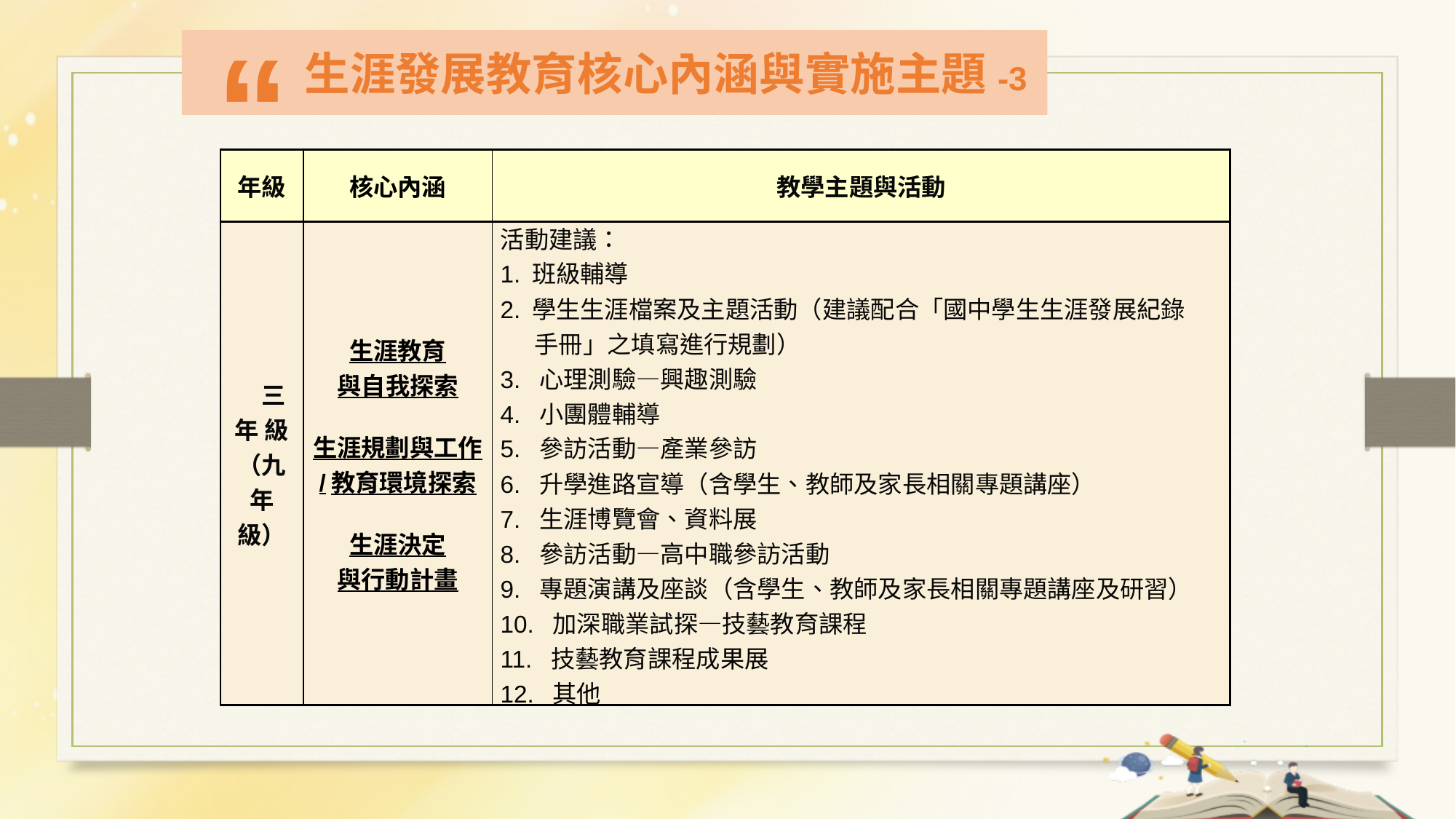

“
生涯發展教育核心內涵與實施主題-3

| 年級 | 核心內涵 | 教學主題與活動 |
| --- | --- | --- |
| 三 年 級（九年級） | 生涯教育 與自我探索 生涯規劃與工作 /教育環境探索 生涯決定 與行動計畫 | 活動建議： 班級輔導 學生生涯檔案及主題活動（建議配合「國中學生生涯發展紀錄 手冊」之填寫進行規劃） 3. 心理測驗—興趣測驗 4. 小團體輔導 5. 參訪活動—產業參訪 6. 升學進路宣導（含學生、教師及家長相關專題講座） 7. 生涯博覽會、資料展 8. 參訪活動—高中職參訪活動 9. 專題演講及座談（含學生、教師及家長相關專題講座及研習） 10. 加深職業試探—技藝教育課程 11. 技藝教育課程成果展 12. 其他 |